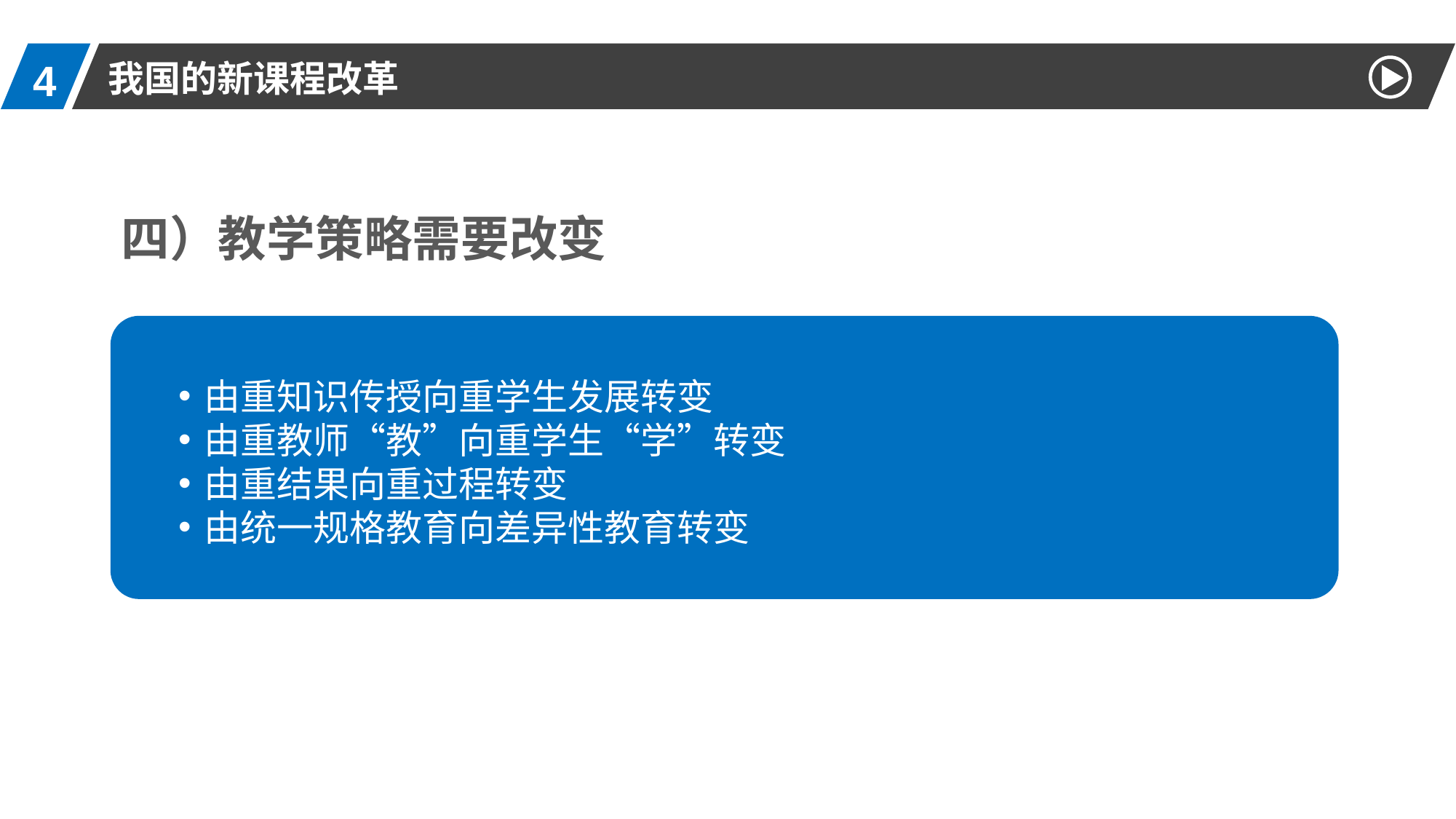

4
我国的新课程改革

四）教学策略需要改变

由重知识传授向重学生发展转变
由重教师“教”向重学生“学”转变
由重结果向重过程转变
由统一规格教育向差异性教育转变